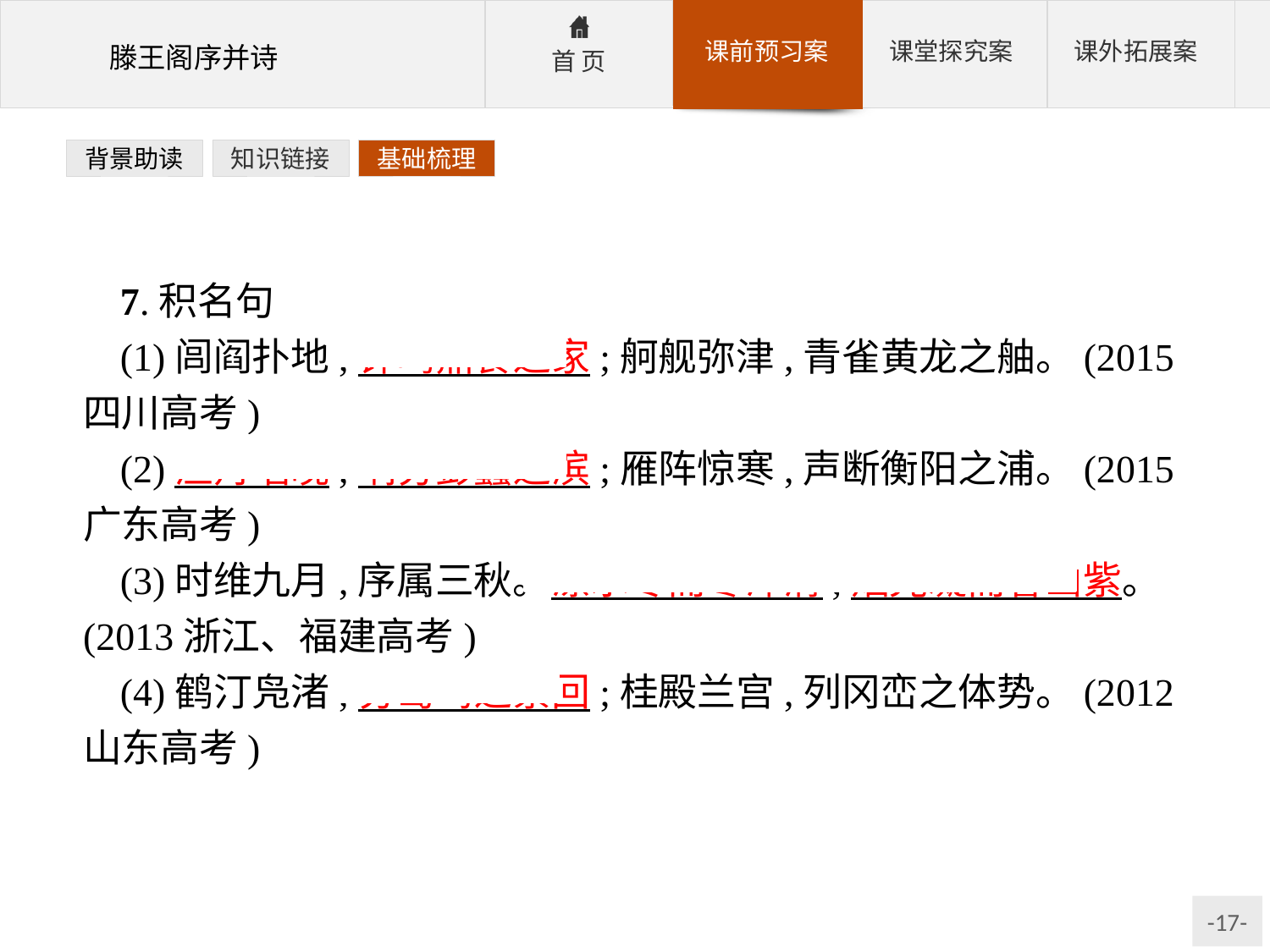

背景助读
知识链接
基础梳理
7.积名句
(1)闾阎扑地,钟鸣鼎食之家;舸舰弥津,青雀黄龙之舳。(2015四川高考)
(2)渔舟唱晚,响穷彭蠡之滨;雁阵惊寒,声断衡阳之浦。(2015广东高考)
(3)时维九月,序属三秋。潦水尽而寒潭清,烟光凝而暮山紫。(2013浙江、福建高考)
(4)鹤汀凫渚,穷岛屿之萦回;桂殿兰宫,列冈峦之体势。(2012山东高考)